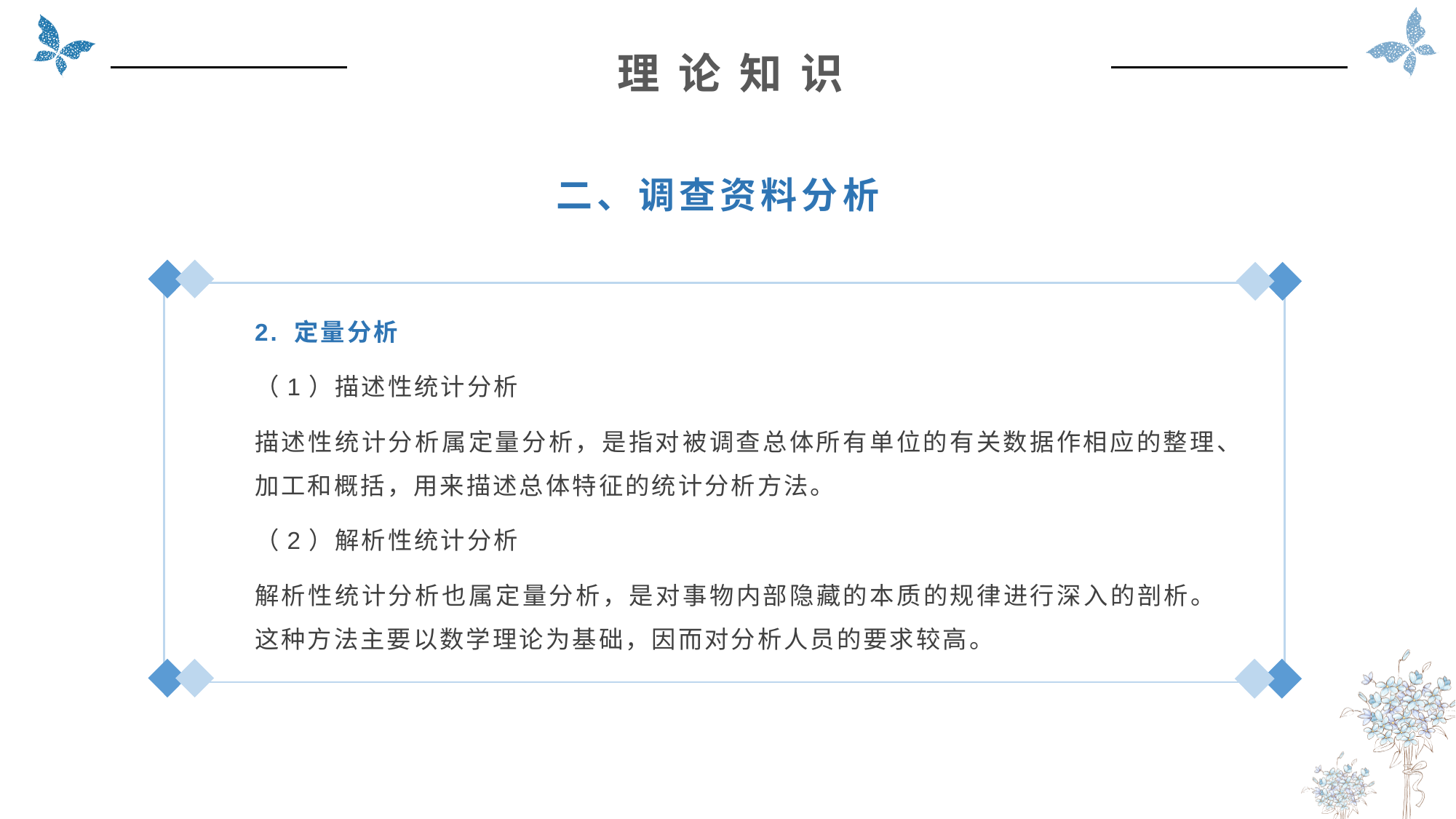

理 论 知 识
二、调查资料分析

2. 定量分析
（1）描述性统计分析
描述性统计分析属定量分析，是指对被调查总体所有单位的有关数据作相应的整理、加工和概括，用来描述总体特征的统计分析方法。
（2）解析性统计分析
解析性统计分析也属定量分析，是对事物内部隐藏的本质的规律进行深入的剖析。这种方法主要以数学理论为基础，因而对分析人员的要求较高。